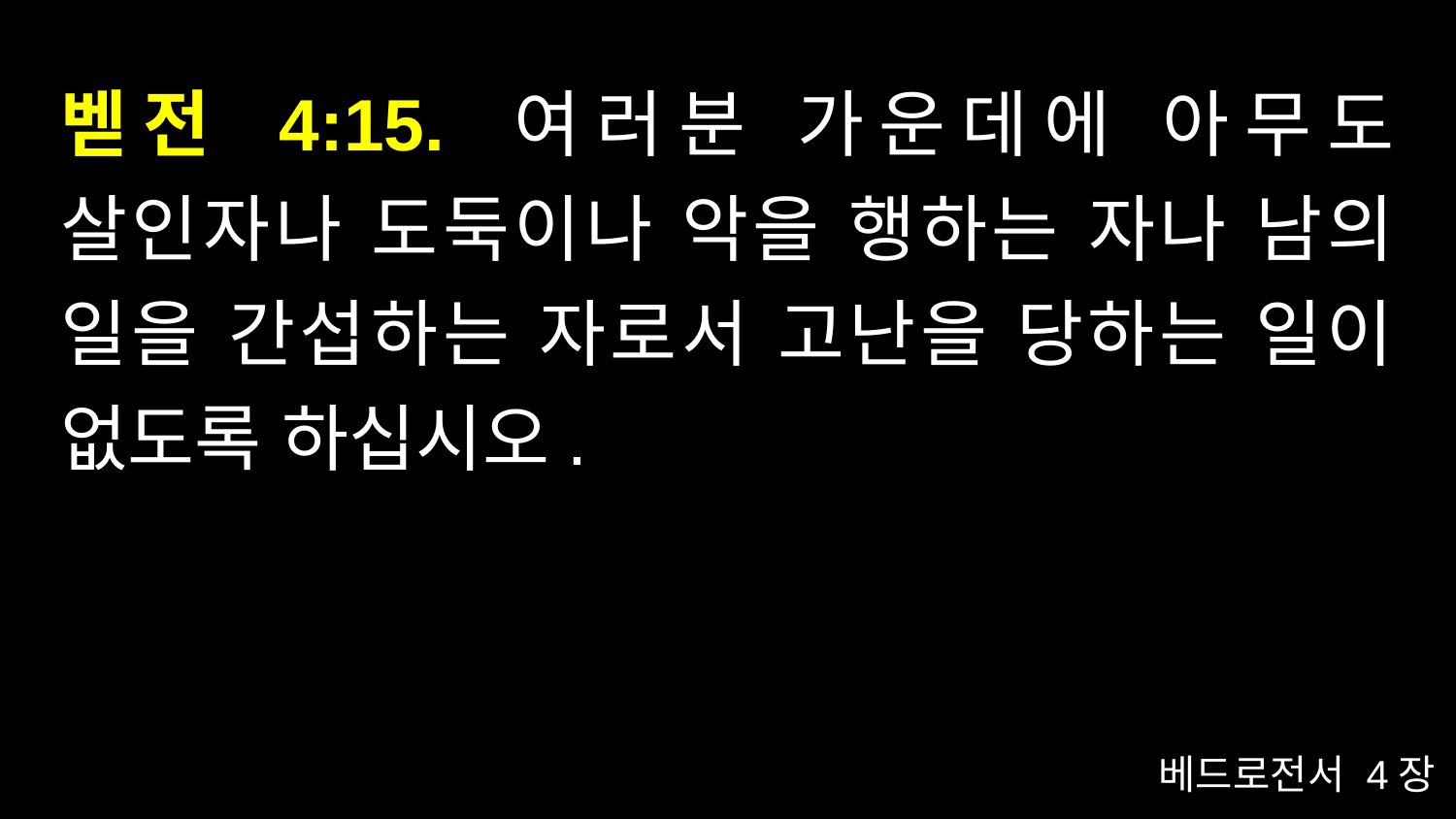

# 벧전 4:15. 여러분 가운데에 아무도 살인자나 도둑이나 악을 행하는 자나 남의 일을 간섭하는 자로서 고난을 당하는 일이 없도록 하십시오.
베드로전서 4장